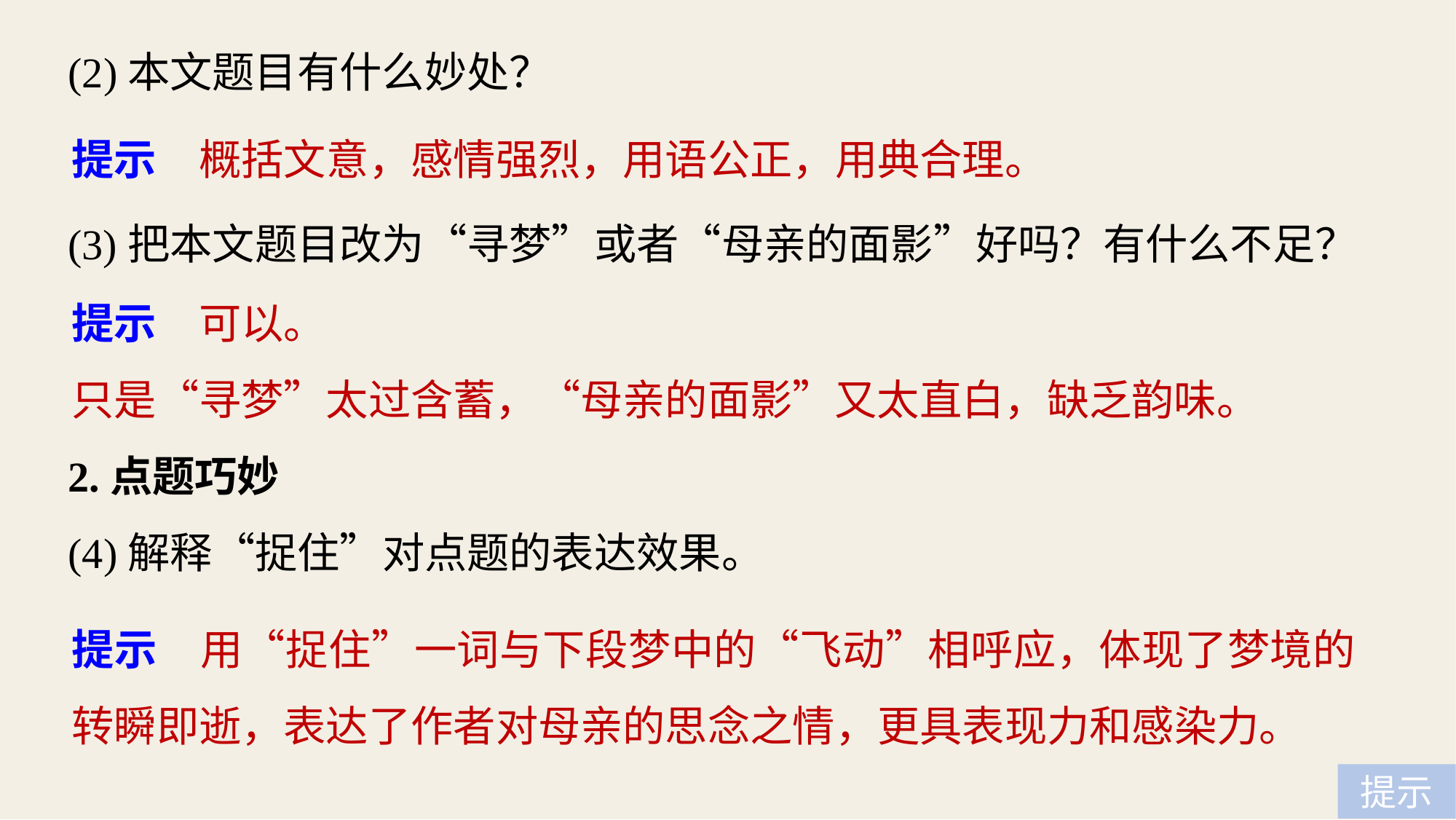

(2)本文题目有什么妙处？
提示　概括文意，感情强烈，用语公正，用典合理。
(3)把本文题目改为“寻梦”或者“母亲的面影”好吗？有什么不足？
提示　可以。
只是“寻梦”太过含蓄，“母亲的面影”又太直白，缺乏韵味。
2.点题巧妙
(4)解释“捉住”对点题的表达效果。
提示　用“捉住”一词与下段梦中的“飞动”相呼应，体现了梦境的转瞬即逝，表达了作者对母亲的思念之情，更具表现力和感染力。
提示